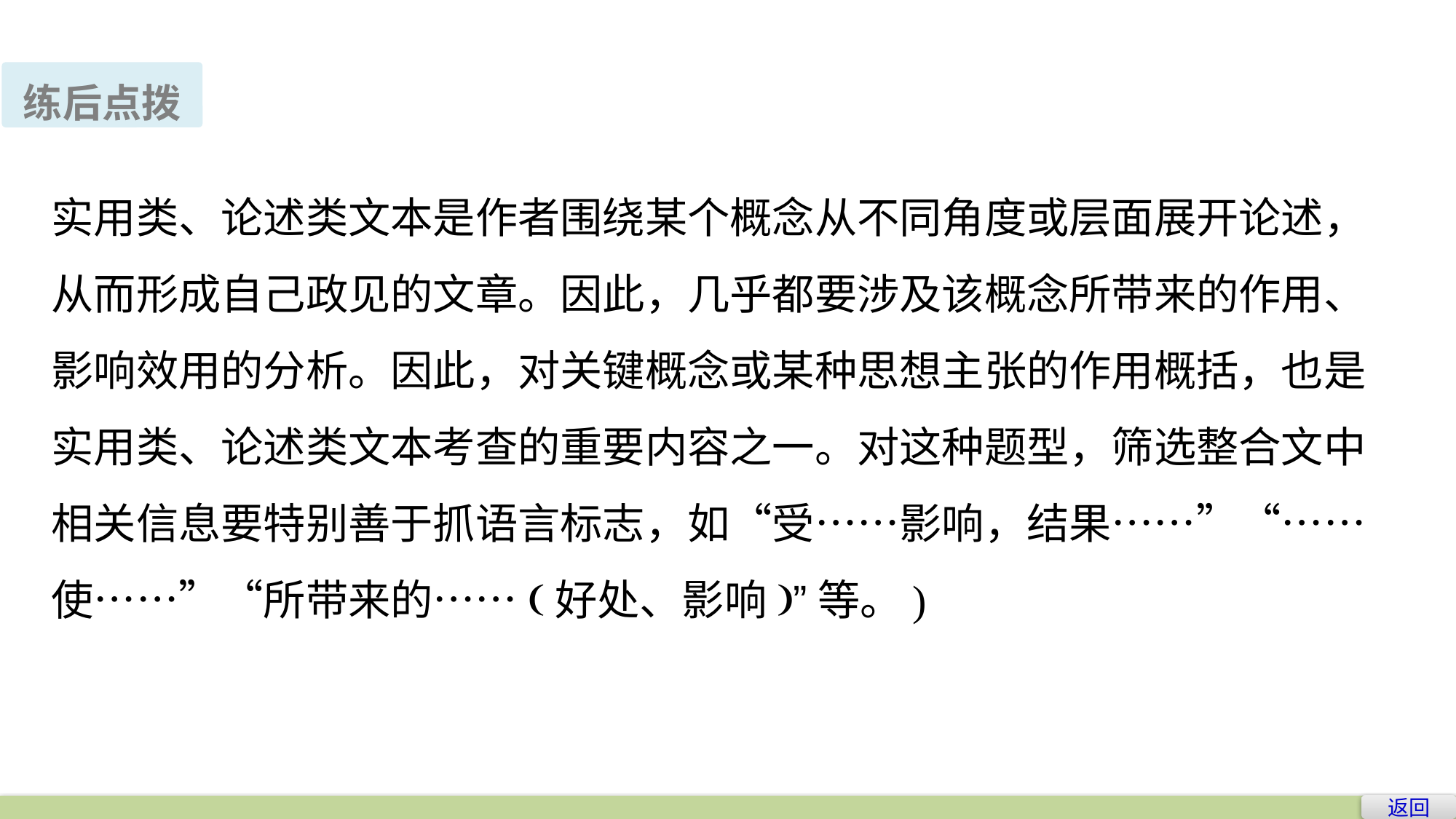

练后点拨
实用类、论述类文本是作者围绕某个概念从不同角度或层面展开论述，从而形成自己政见的文章。因此，几乎都要涉及该概念所带来的作用、影响效用的分析。因此，对关键概念或某种思想主张的作用概括，也是实用类、论述类文本考查的重要内容之一。对这种题型，筛选整合文中相关信息要特别善于抓语言标志，如“受……影响，结果……”“……使……”“所带来的……(好处、影响)”等。)
返回